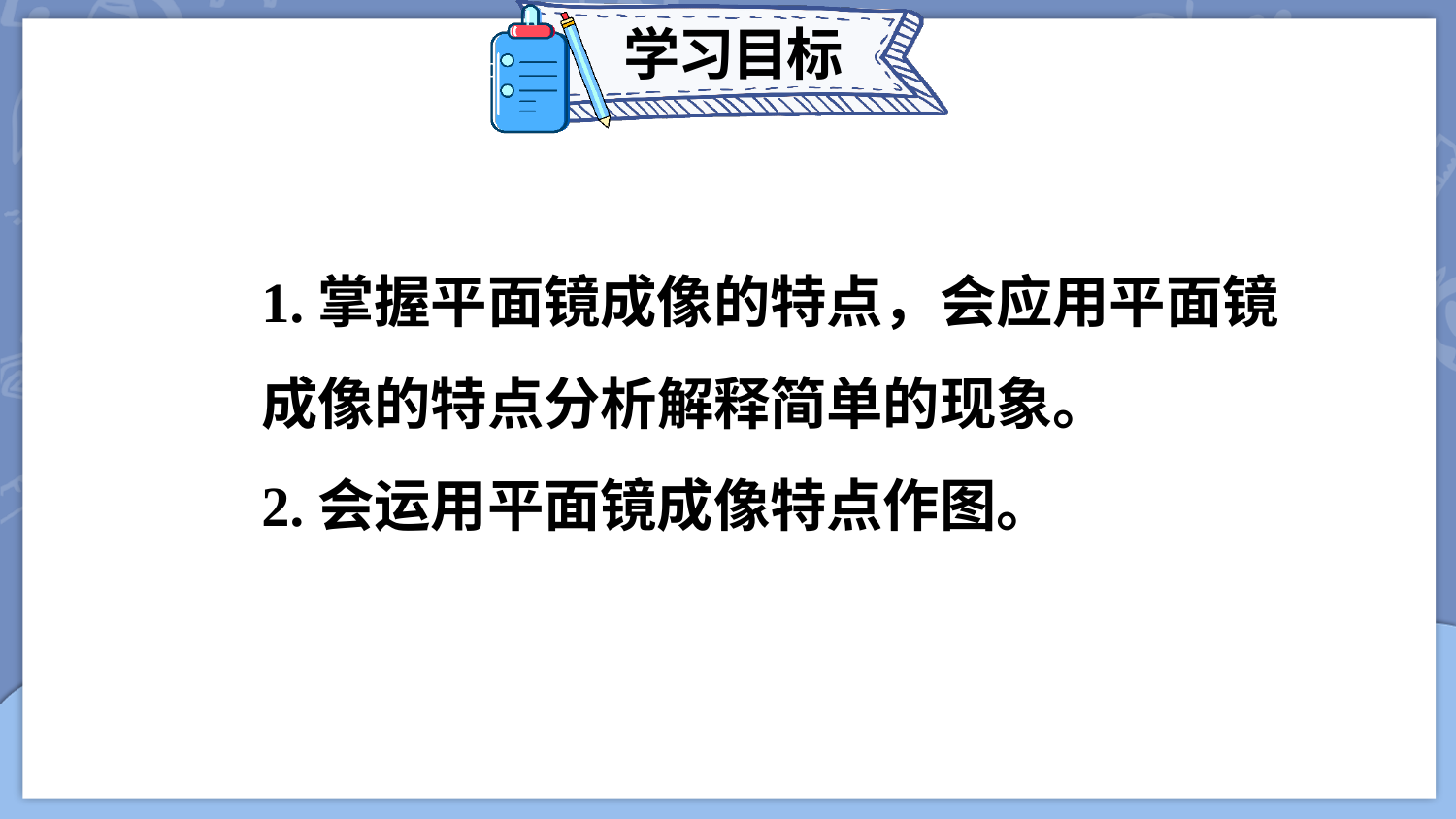

学习目标
1.掌握平面镜成像的特点，会应用平面镜成像的特点分析解释简单的现象。
2.会运用平面镜成像特点作图。